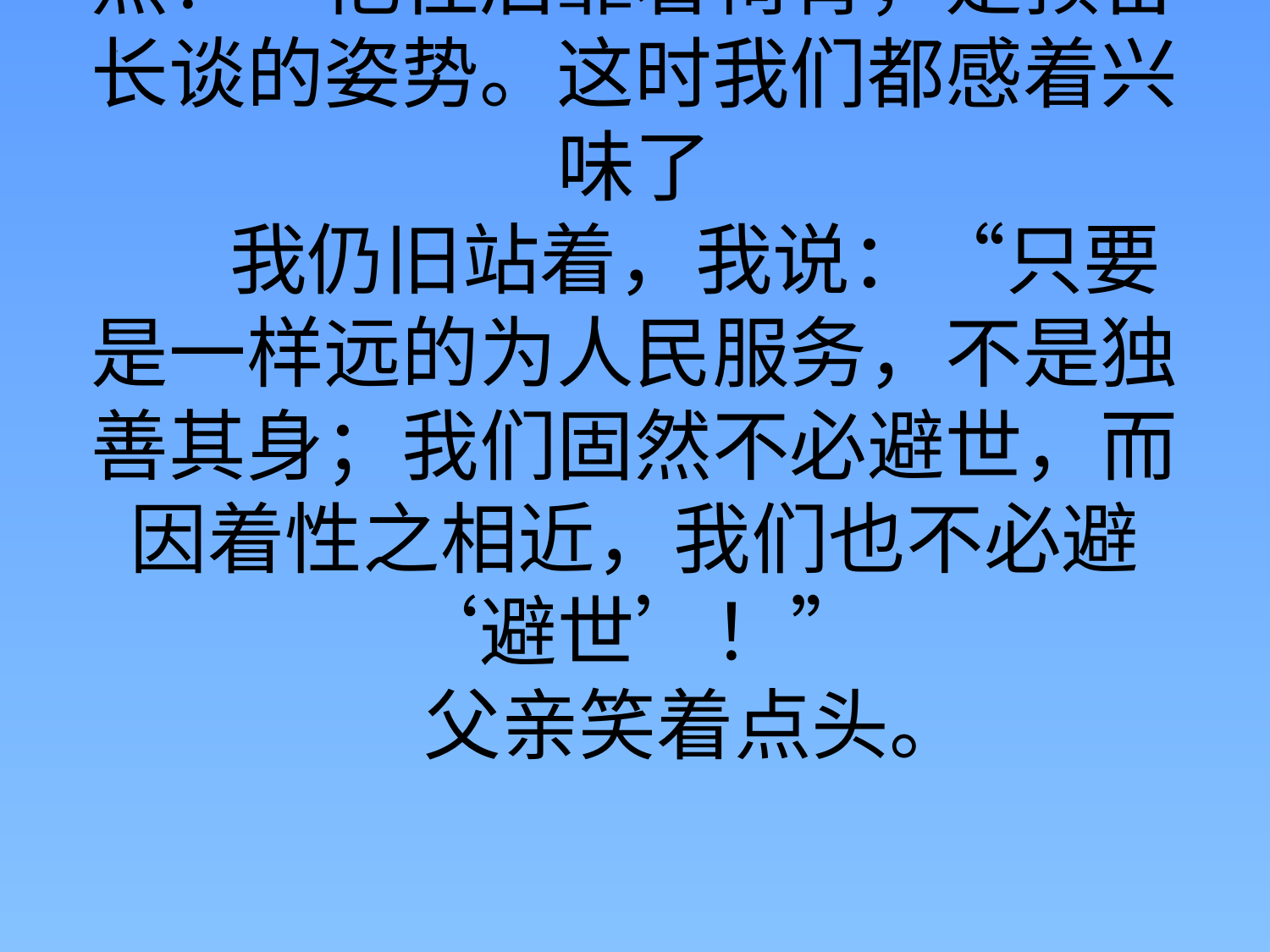

# 这时我反无从说起了！我耸一耸肩，我说：“看灯塔是一种最伟大，最高尚，而又最有诗意的生活……”        父亲点头说：“这个自然！”他往后靠着椅背，是预备长谈的姿势。这时我们都感着兴味了        我仍旧站着，我说：“只要是一样远的为人民服务，不是独善其身；我们固然不必避世，而因着性之相近，我们也不必避‘避世’！”        父亲笑着点头。